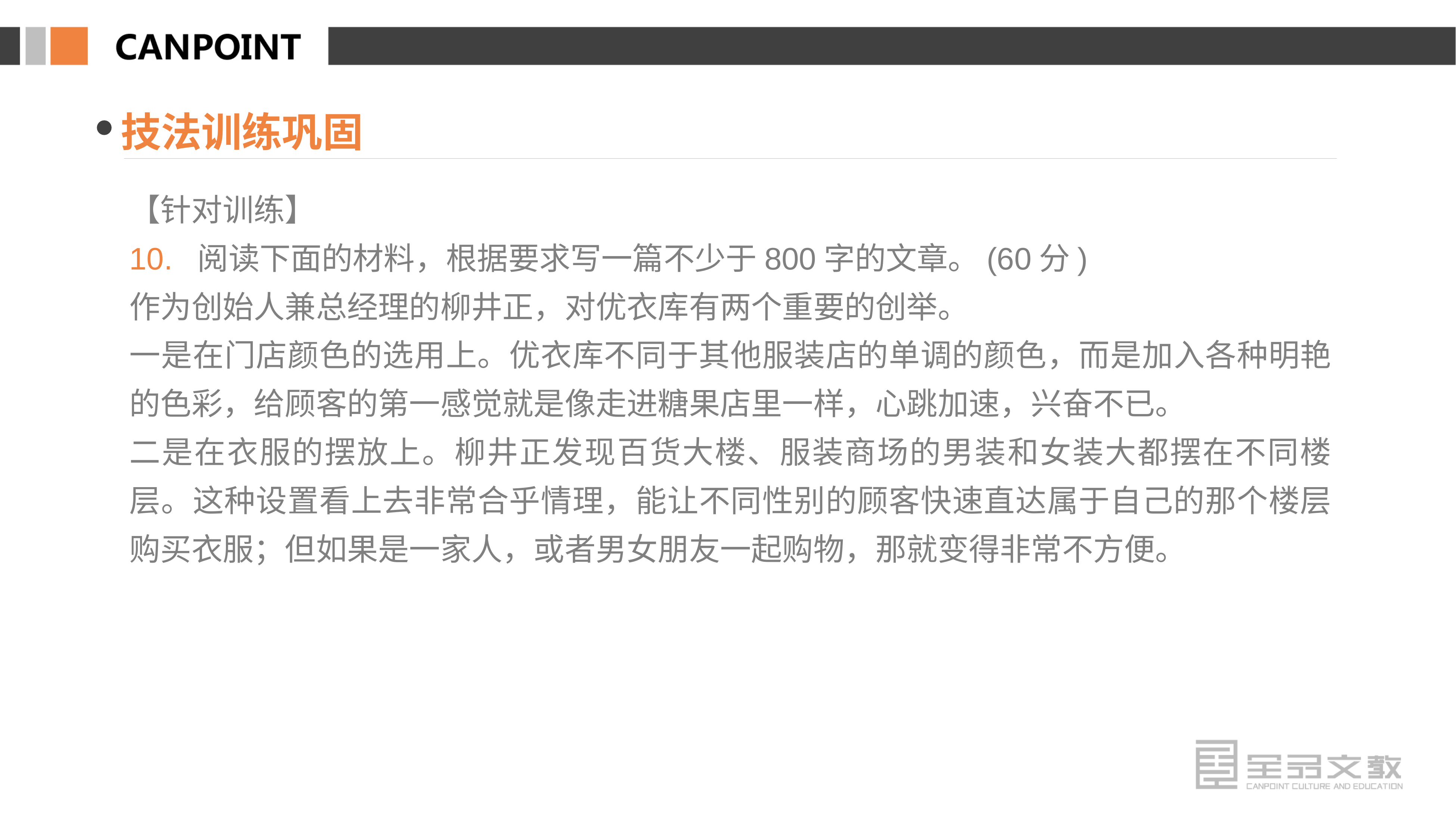

技法训练巩固

【针对训练】
10.  阅读下面的材料，根据要求写一篇不少于800字的文章。(60分)
作为创始人兼总经理的柳井正，对优衣库有两个重要的创举。
一是在门店颜色的选用上。优衣库不同于其他服装店的单调的颜色，而是加入各种明艳的色彩，给顾客的第一感觉就是像走进糖果店里一样，心跳加速，兴奋不已。
二是在衣服的摆放上。柳井正发现百货大楼、服装商场的男装和女装大都摆在不同楼层。这种设置看上去非常合乎情理，能让不同性别的顾客快速直达属于自己的那个楼层购买衣服；但如果是一家人，或者男女朋友一起购物，那就变得非常不方便。